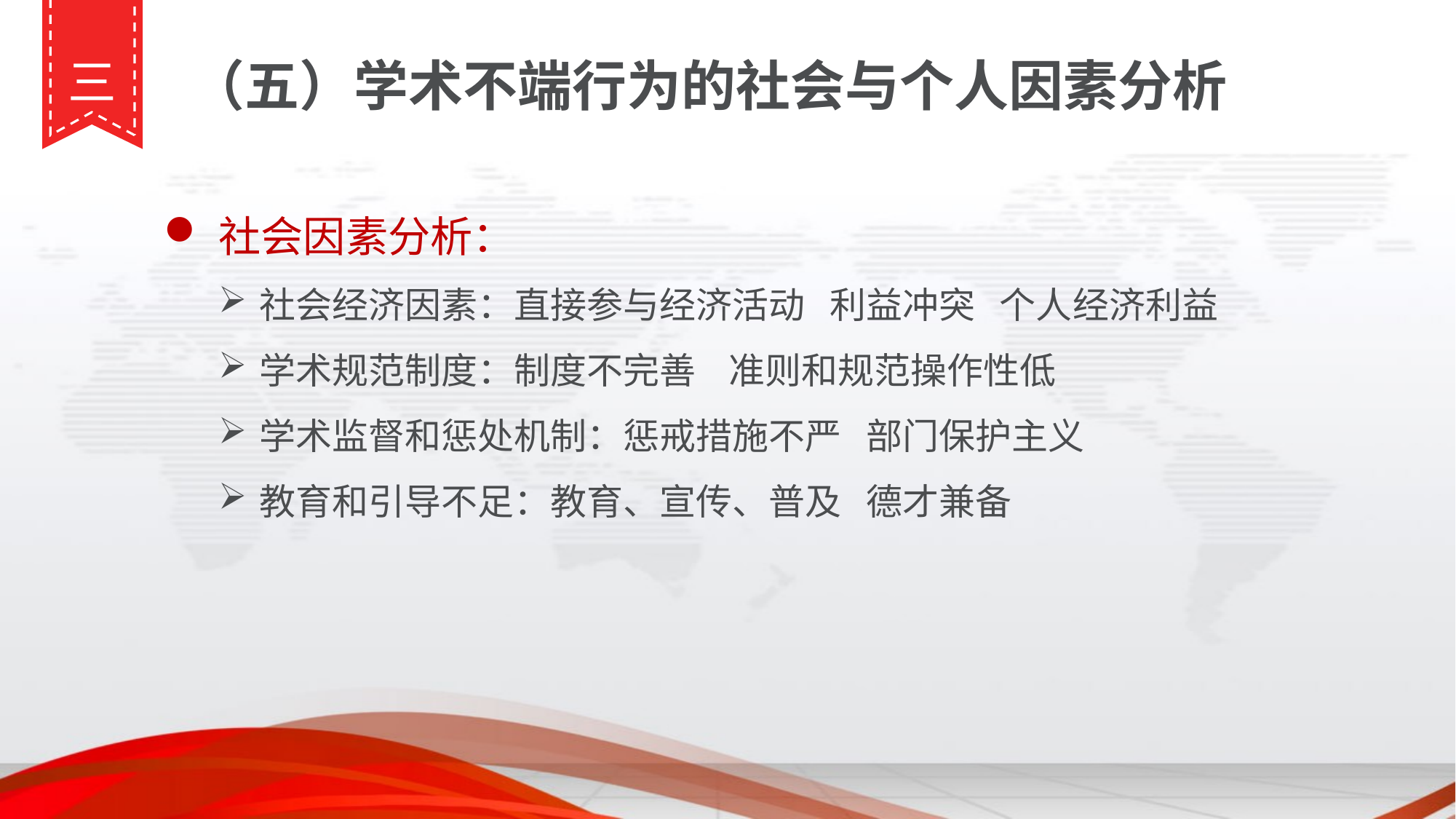

三
（五）学术不端行为的社会与个人因素分析
社会因素分析：
社会经济因素：直接参与经济活动   利益冲突   个人经济利益
学术规范制度：制度不完善    准则和规范操作性低
学术监督和惩处机制：惩戒措施不严   部门保护主义
教育和引导不足：教育、宣传、普及   德才兼备